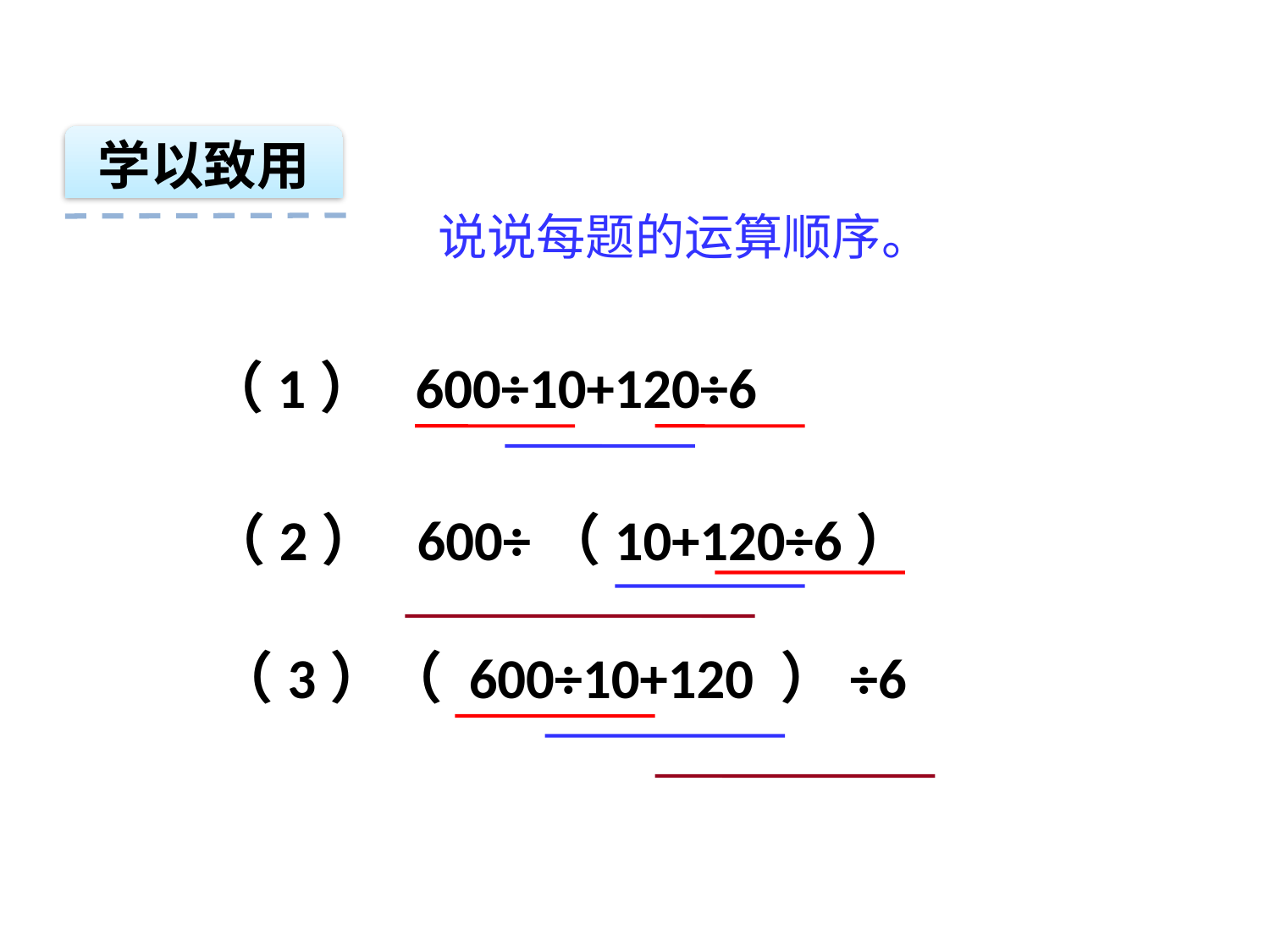

学以致用
说说每题的运算顺序。
（1）  600÷10+120÷6

（2）  600÷（10+120÷6）

（3）（ 600÷10+120 ）÷6